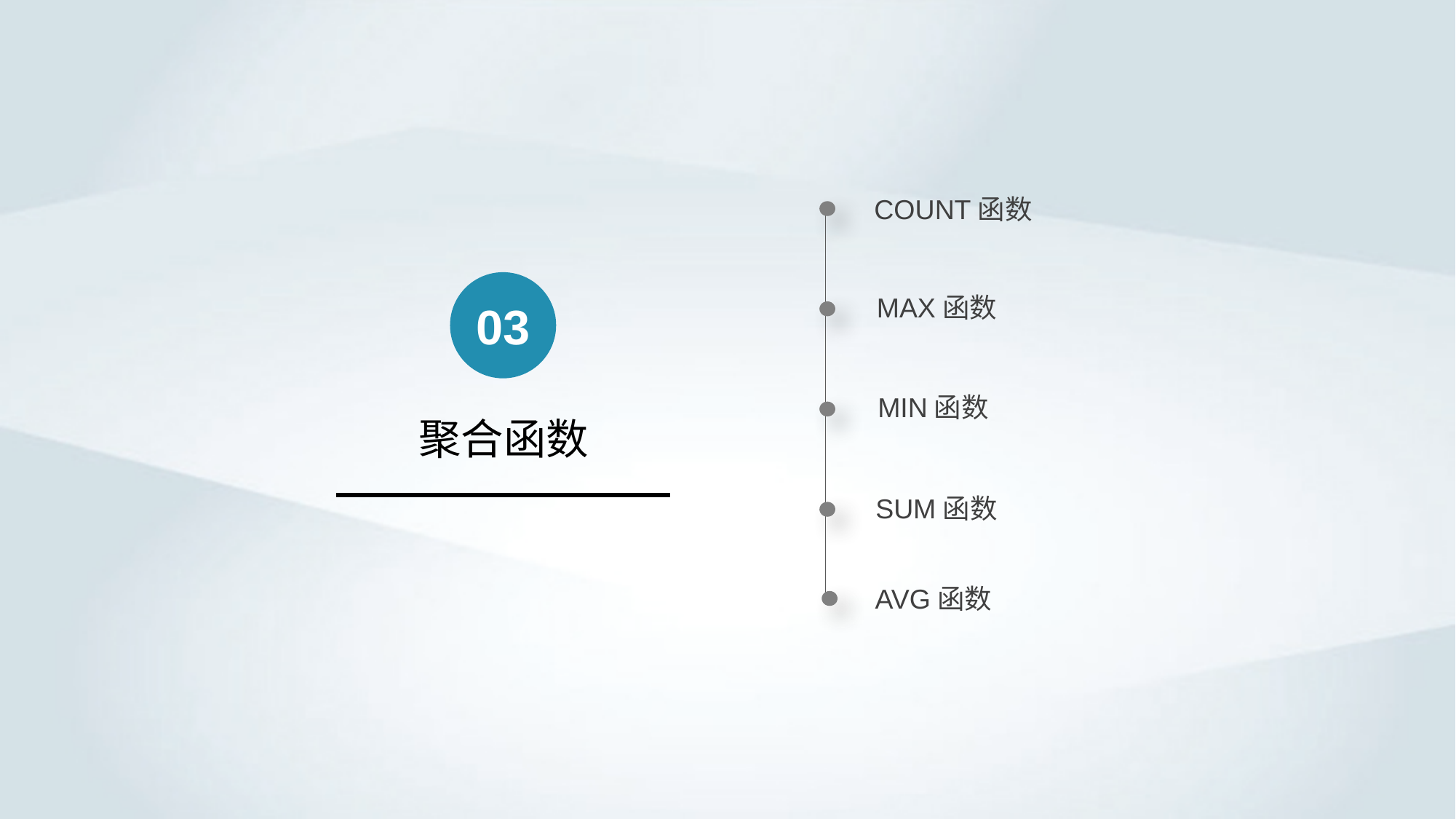

COUNT函数

03
MAX函数

MIN函数

聚合函数
SUM函数

AVG函数